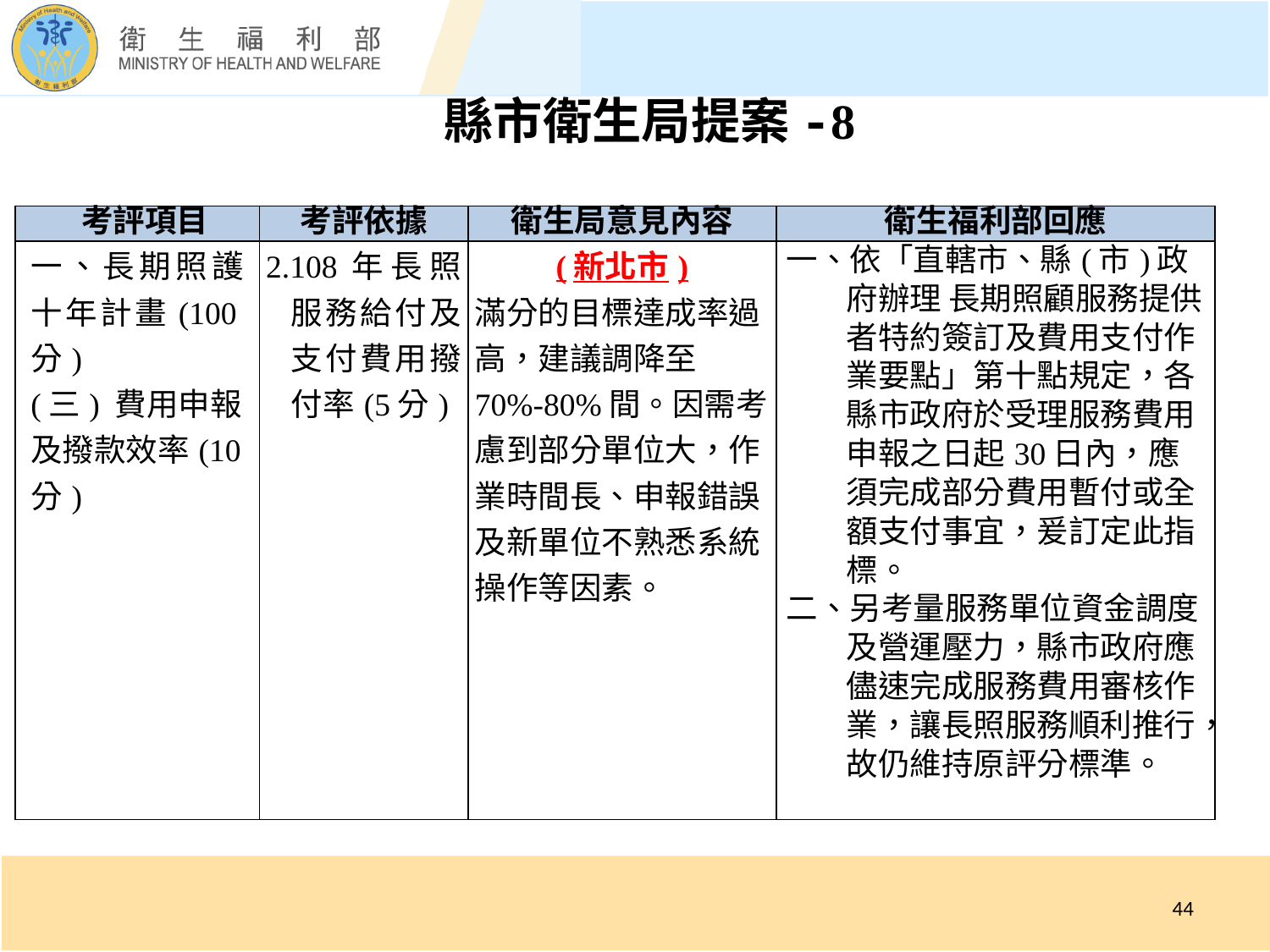

縣市衛生局提案-8
| ­­ 考評項目 | 考評依據 | 衛生局意見內容 | 衛生福利部回應 |
| --- | --- | --- | --- |
| 一、長期照護十年計畫(100分) (三) 費用申報及撥款效率(10分) | 2.108年長照服務給付及支付費用撥付率(5分) | (新北市) 滿分的目標達成率過高，建議調降至70%-80%間。因需考慮到部分單位大，作業時間長、申報錯誤及新單位不熟悉系統操作等因素。 | 一、依「直轄市、縣(市)政府辦理 長期照顧服務提供者特約簽訂及費用支付作業要點」第十點規定，各縣市政府於受理服務費用申報之日起30日內，應須完成部分費用暫付或全額支付事宜，爰訂定此指標。 二、另考量服務單位資金調度及營運壓力，縣市政府應儘速完成服務費用審核作業，讓長照服務順利推行，故仍維持原評分標準。 |
44